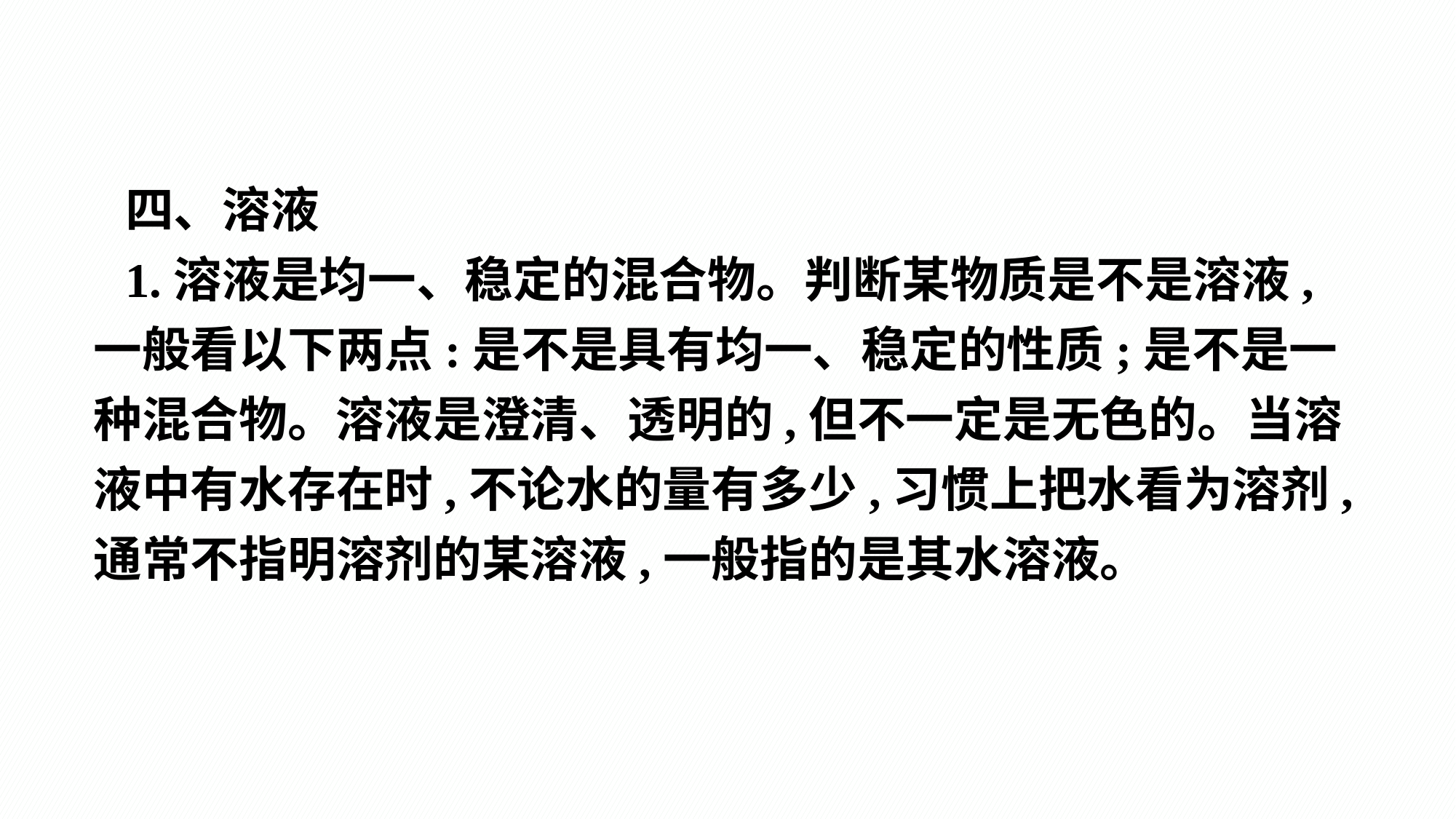

四、溶液
1.溶液是均一、稳定的混合物。判断某物质是不是溶液,一般看以下两点:是不是具有均一、稳定的性质;是不是一种混合物。溶液是澄清、透明的,但不一定是无色的。当溶液中有水存在时,不论水的量有多少,习惯上把水看为溶剂,通常不指明溶剂的某溶液,一般指的是其水溶液。